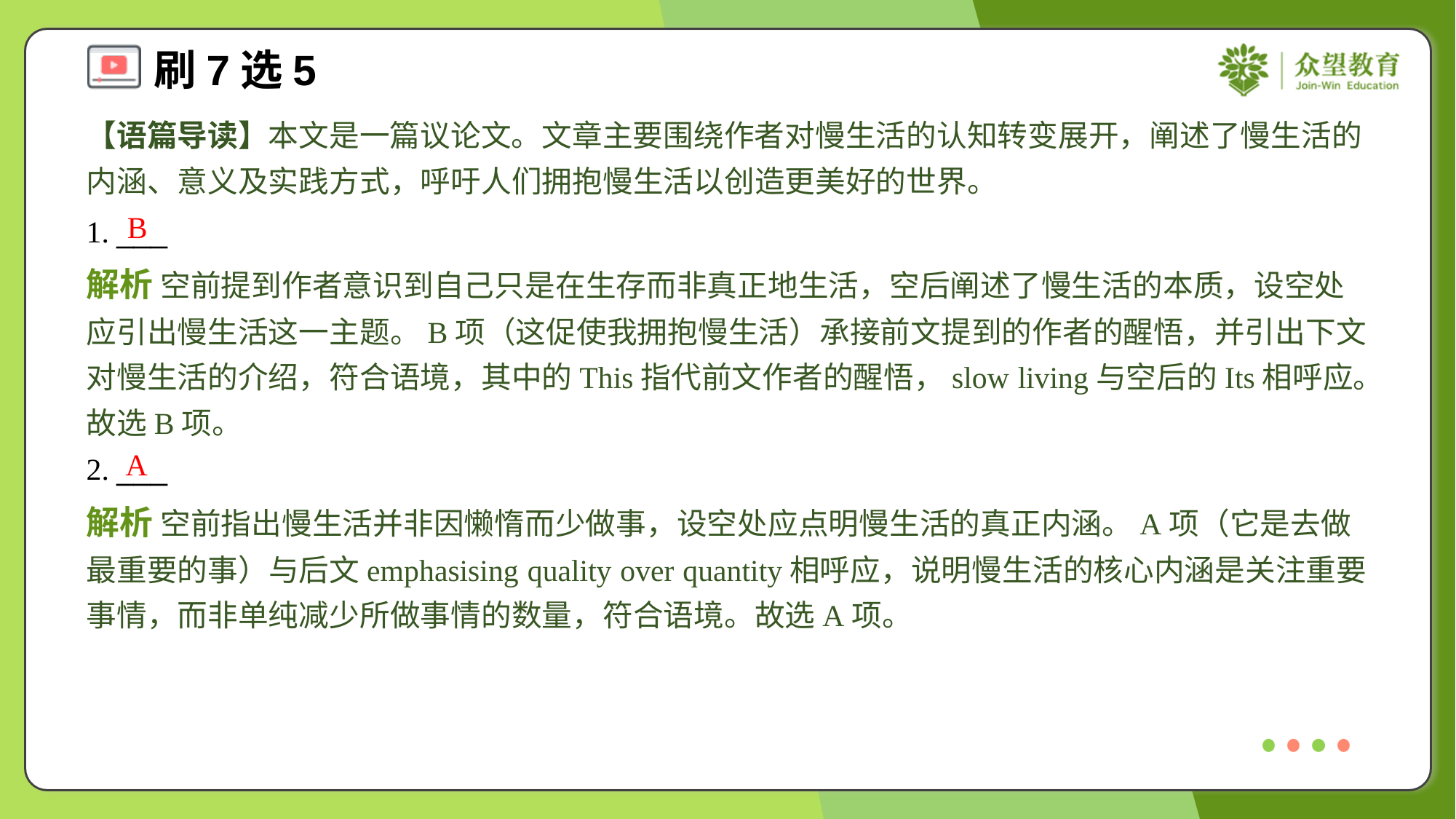

【语篇导读】本文是一篇议论文。文章主要围绕作者对慢生活的认知转变展开，阐述了慢生活的内涵、意义及实践方式，呼吁人们拥抱慢生活以创造更美好的世界。
B
1. ___
解析 空前提到作者意识到自己只是在生存而非真正地生活，空后阐述了慢生活的本质，设空处应引出慢生活这一主题。B项（这促使我拥抱慢生活）承接前文提到的作者的醒悟，并引出下文对慢生活的介绍，符合语境，其中的This指代前文作者的醒悟，slow living与空后的Its相呼应。故选B项。
A
2. ___
解析 空前指出慢生活并非因懒惰而少做事，设空处应点明慢生活的真正内涵。A项（它是去做最重要的事）与后文emphasising quality over quantity相呼应，说明慢生活的核心内涵是关注重要事情，而非单纯减少所做事情的数量，符合语境。故选A项。